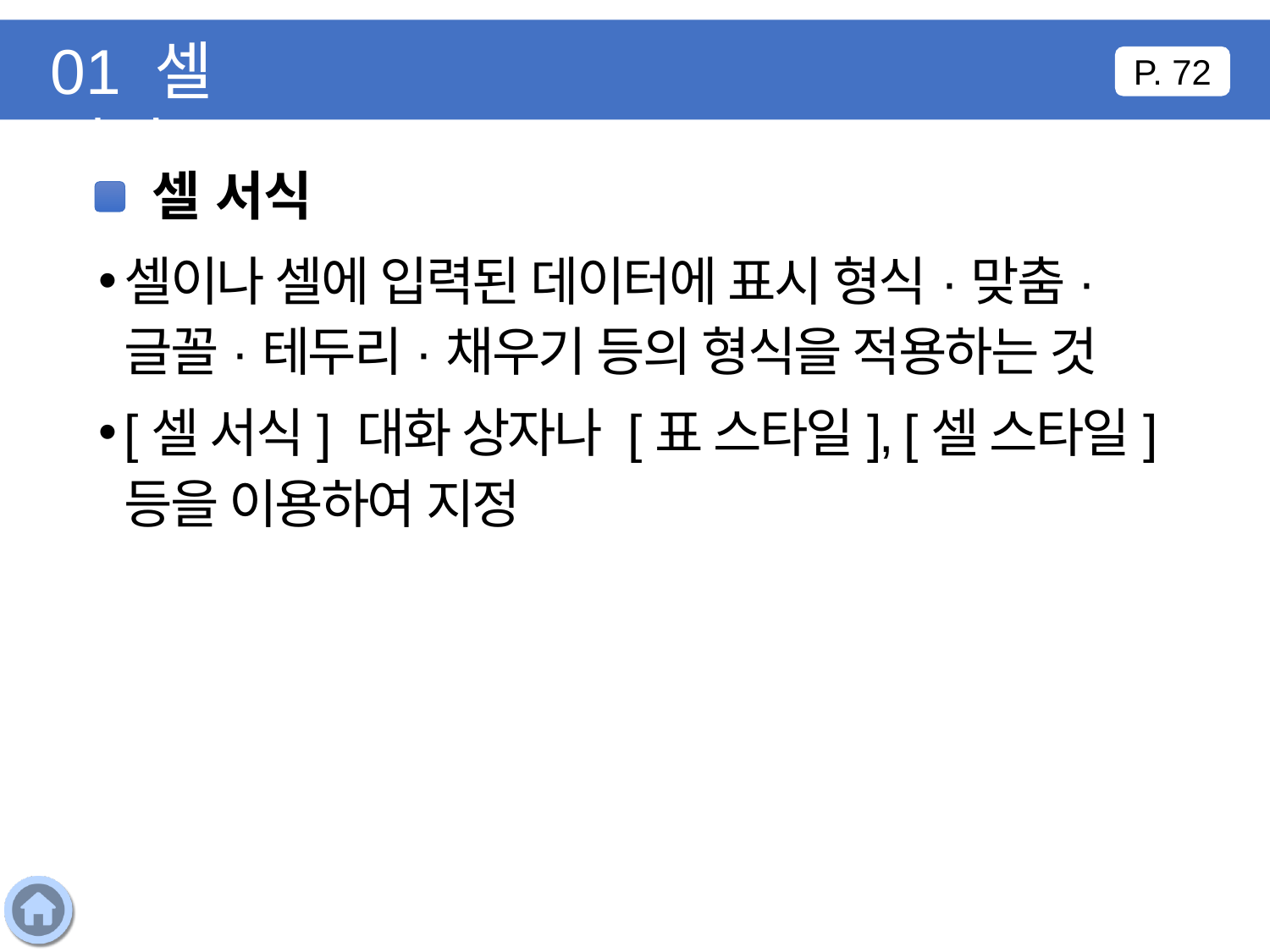

01 셀 서식
P. 72
셀 서식

셀이나 셀에 입력된 데이터에 표시 형식·맞춤·글꼴·테두리·채우기 등의 형식을 적용하는 것
[셀 서식] 대화 상자나 [표 스타일], [셀 스타일] 등을 이용하여 지정